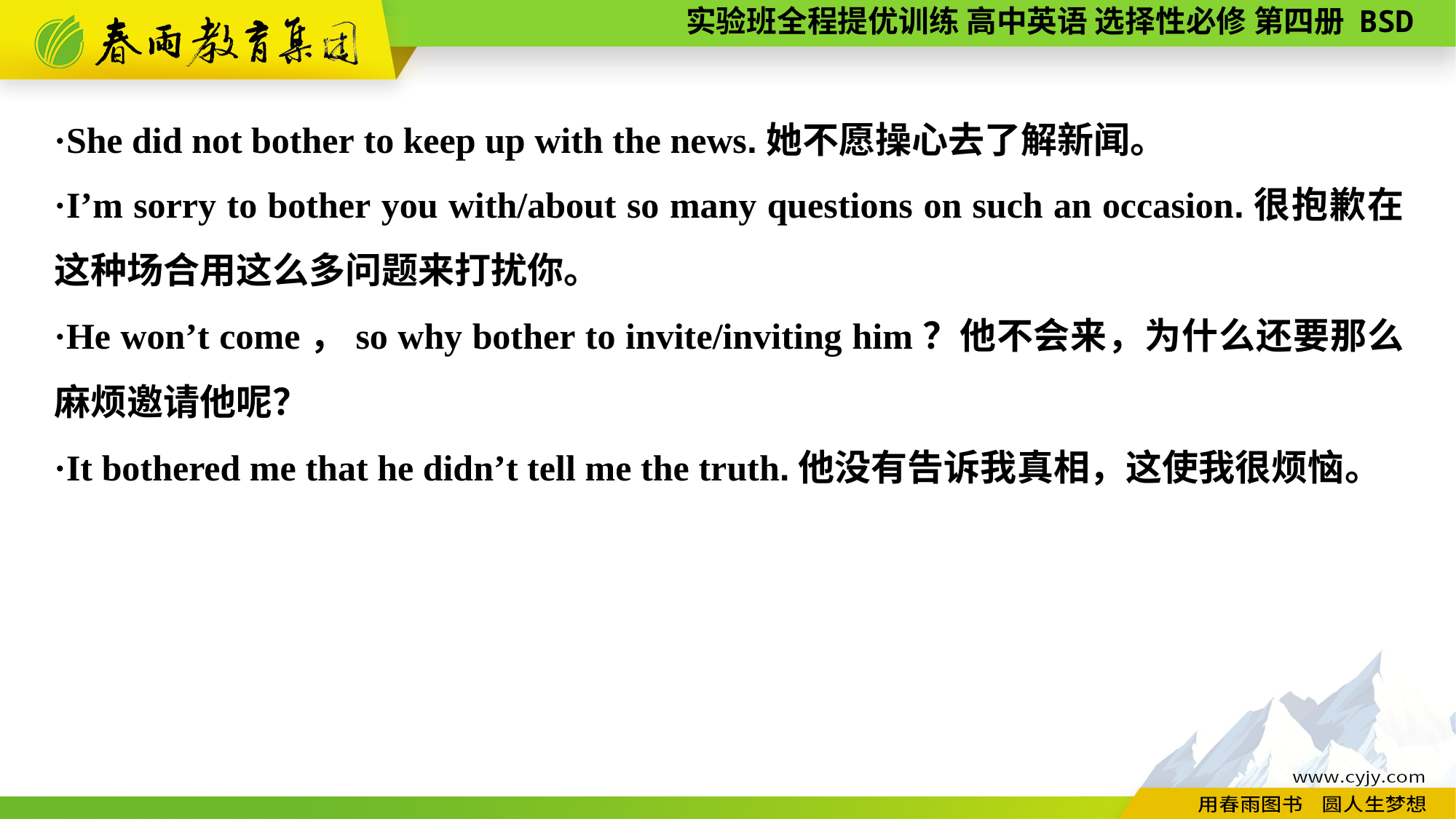

·She did not bother to keep up with the news.她不愿操心去了解新闻。
·I’m sorry to bother you with/about so many questions on such an occasion.很抱歉在这种场合用这么多问题来打扰你。
·He won’t come，so why bother to invite/inviting him？他不会来，为什么还要那么麻烦邀请他呢？
·It bothered me that he didn’t tell me the truth.他没有告诉我真相，这使我很烦恼。